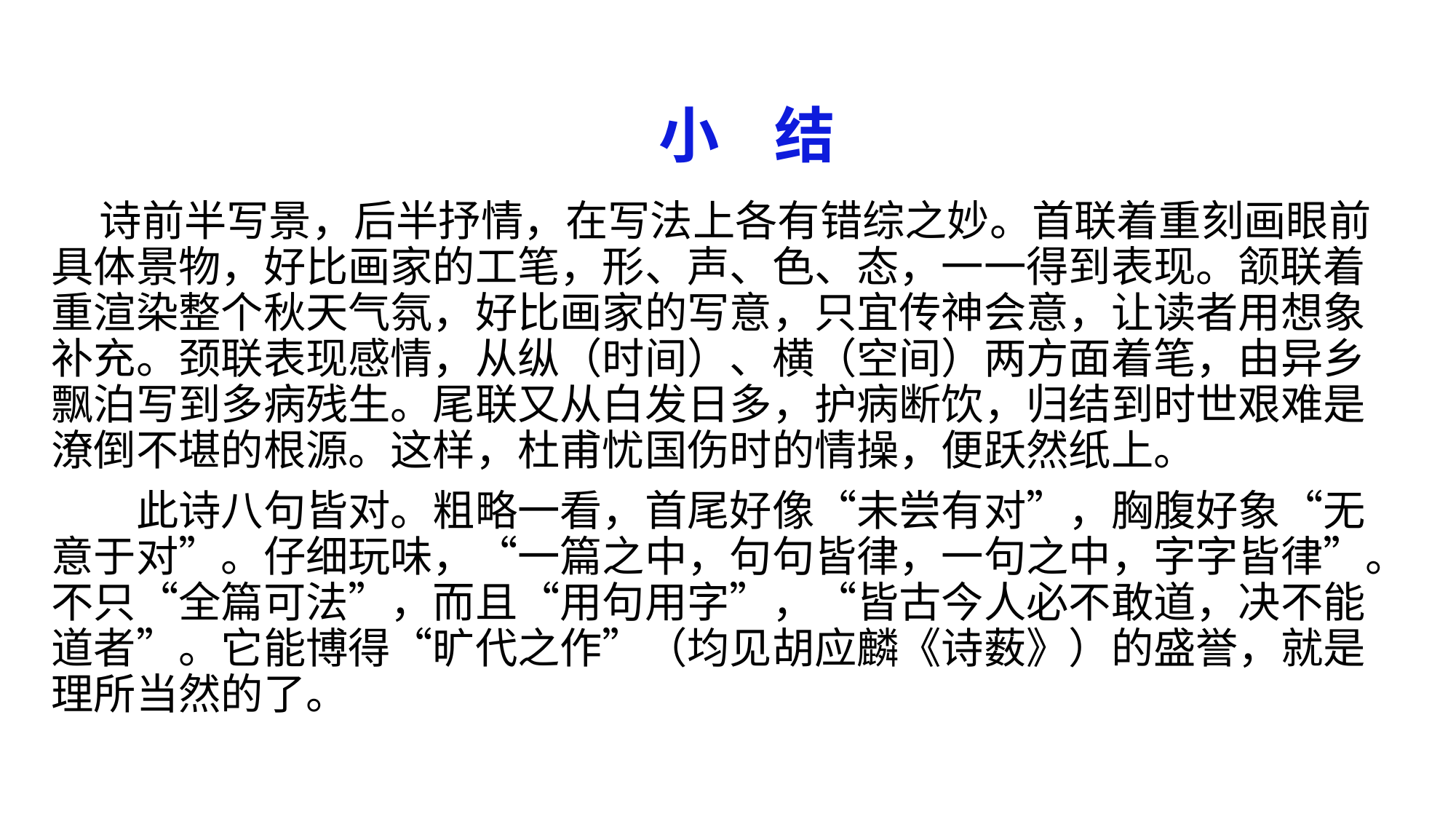

# 小    结
    诗前半写景，后半抒情，在写法上各有错综之妙。首联着重刻画眼前具体景物，好比画家的工笔，形、声、色、态，一一得到表现。颔联着重渲染整个秋天气氛，好比画家的写意，只宜传神会意，让读者用想象补充。颈联表现感情，从纵（时间）、横（空间）两方面着笔，由异乡飘泊写到多病残生。尾联又从白发日多，护病断饮，归结到时世艰难是潦倒不堪的根源。这样，杜甫忧国伤时的情操，便跃然纸上。
　　此诗八句皆对。粗略一看，首尾好像“未尝有对”，胸腹好象“无意于对”。仔细玩味，“一篇之中，句句皆律，一句之中，字字皆律”。不只“全篇可法”，而且“用句用字”，“皆古今人必不敢道，决不能道者”。它能博得“旷代之作”（均见胡应麟《诗薮》）的盛誉，就是理所当然的了。